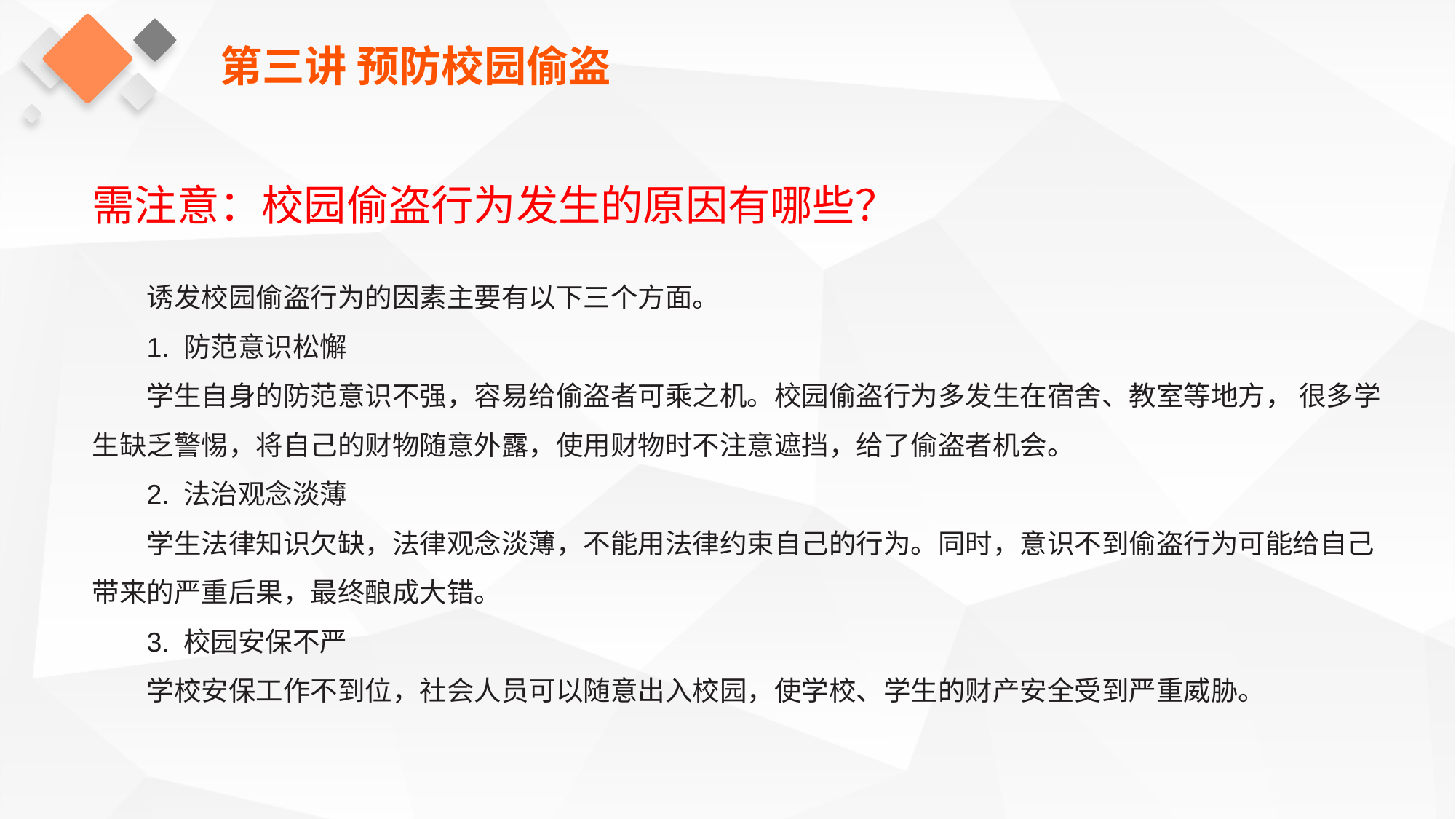

第三讲 预防校园偷盗
需注意：校园偷盗行为发生的原因有哪些？
诱发校园偷盗行为的因素主要有以下三个方面。
1. 防范意识松懈
学生自身的防范意识不强，容易给偷盗者可乘之机。校园偷盗行为多发生在宿舍、教室等地方， 很多学生缺乏警惕，将自己的财物随意外露，使用财物时不注意遮挡，给了偷盗者机会。
2. 法治观念淡薄
学生法律知识欠缺，法律观念淡薄，不能用法律约束自己的行为。同时，意识不到偷盗行为可能给自己带来的严重后果，最终酿成大错。
3. 校园安保不严
学校安保工作不到位，社会人员可以随意出入校园，使学校、学生的财产安全受到严重威胁。